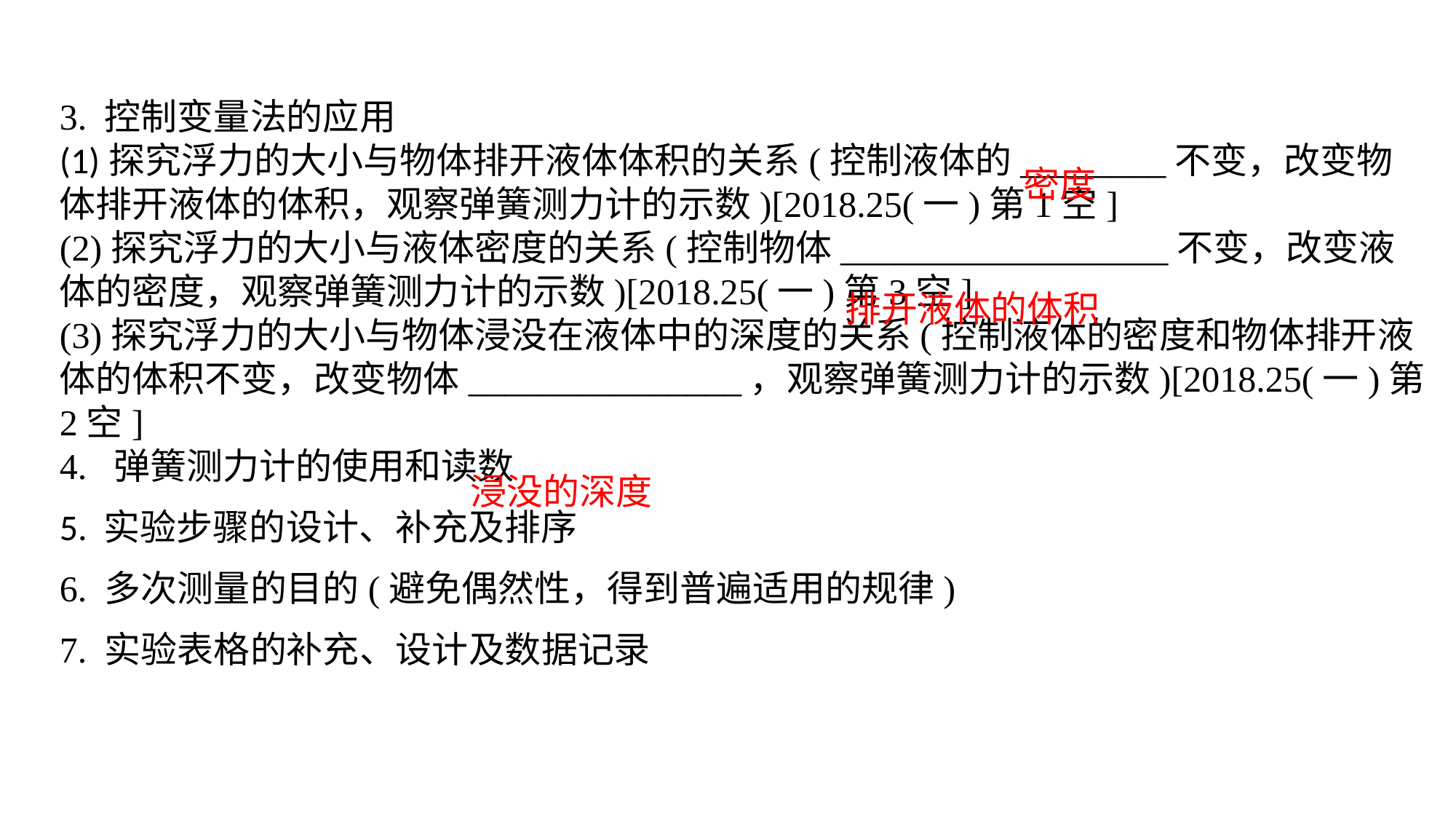

3. 控制变量法的应用(1)探究浮力的大小与物体排开液体体积的关系(控制液体的________不变，改变物体排开液体的体积，观察弹簧测力计的示数)[2018.25(一)第1空](2)探究浮力的大小与液体密度的关系(控制物体__________________不变，改变液体的密度，观察弹簧测力计的示数)[2018.25(一)第3空](3)探究浮力的大小与物体浸没在液体中的深度的关系(控制液体的密度和物体排开液体的体积不变，改变物体_______________，观察弹簧测力计的示数)[2018.25(一)第2空]4.  弹簧测力计的使用和读数5. 实验步骤的设计、补充及排序
6. 多次测量的目的(避免偶然性，得到普遍适用的规律)7. 实验表格的补充、设计及数据记录
密度
排开液体的体积
浸没的深度